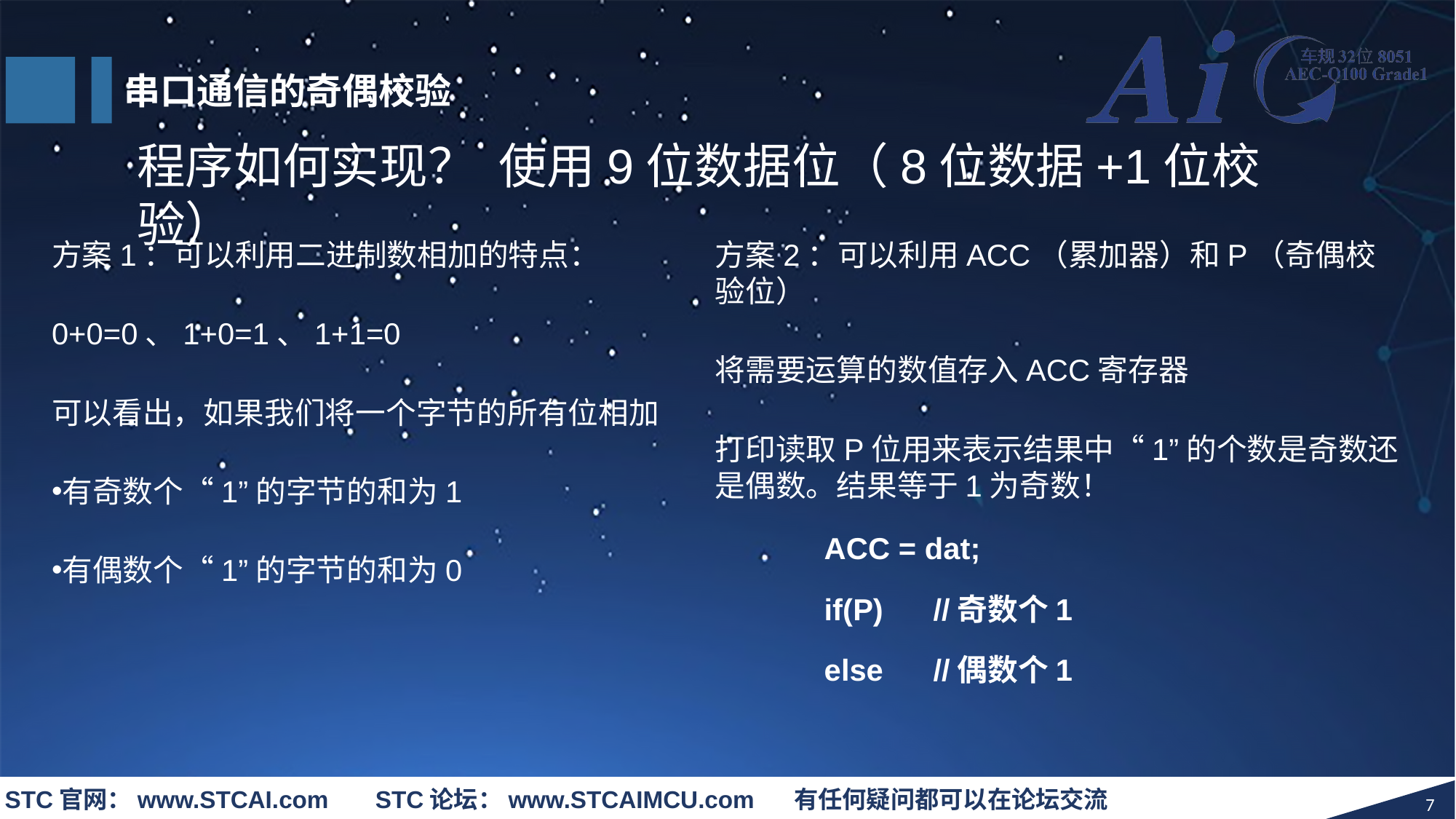

串口通信的奇偶校验

程序如何实现？  使用9位数据位（8位数据+1位校验）
方案1：可以利用二进制数相加的特点：
0+0=0、1+0=1、1+1=0
可以看出，如果我们将一个字节的所有位相加
有奇数个“1”的字节的和为1
有偶数个“1”的字节的和为0
方案2：可以利用ACC（累加器）和P（奇偶校验位）
将需要运算的数值存入ACC寄存器
打印读取P位用来表示结果中“1”的个数是奇数还是偶数。结果等于1为奇数！
	ACC = dat;
	if(P)	//奇数个1
	else	//偶数个1